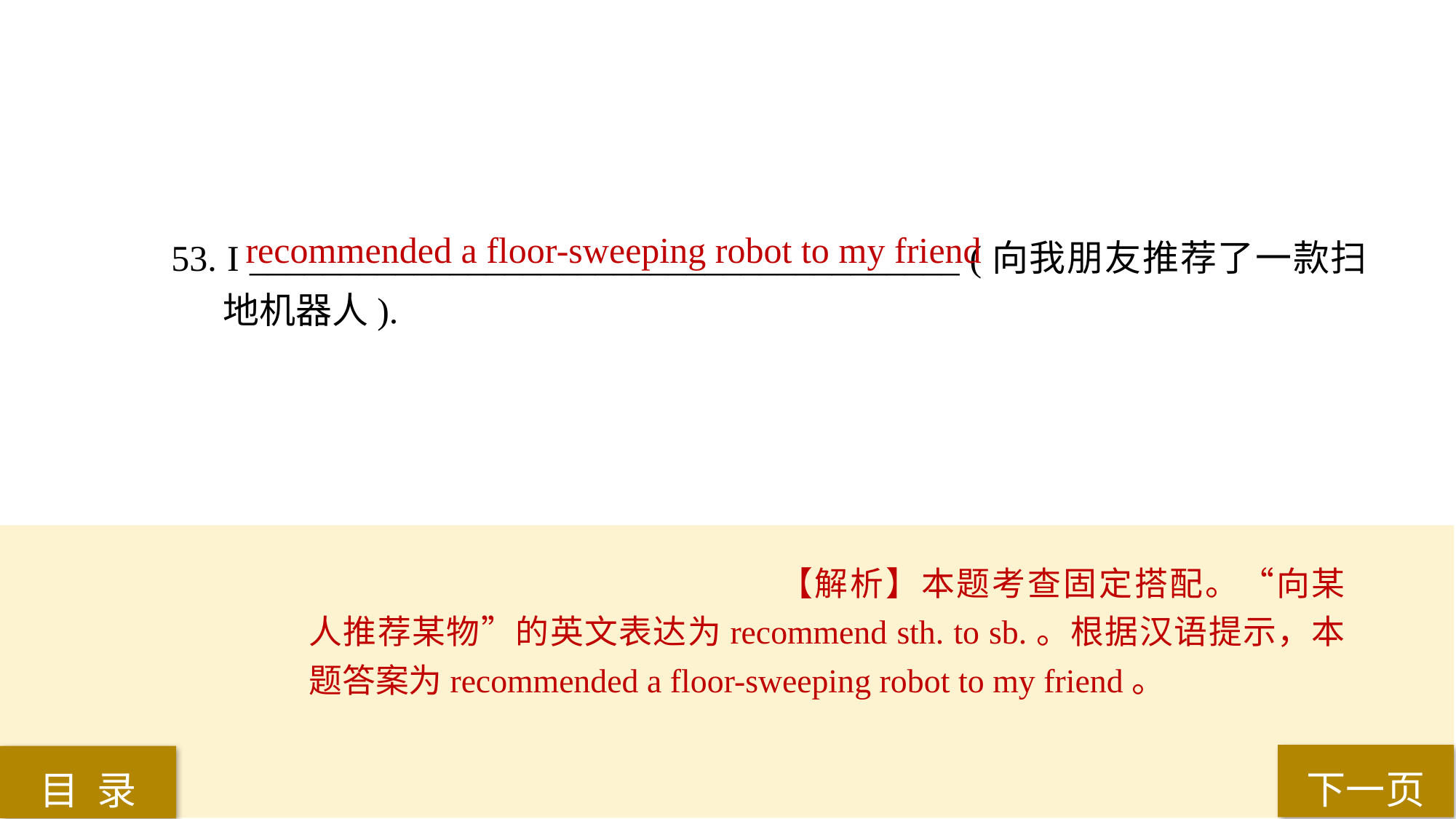

recommended a floor-sweeping robot to my friend
53. I _______________________________________ (向我朋友推荐了一款扫地机器人).
【解析】本题考查固定搭配。“向某人推荐某物”的英文表达为recommend sth. to sb.。根据汉语提示，本题答案为recommended a floor-sweeping robot to my friend。